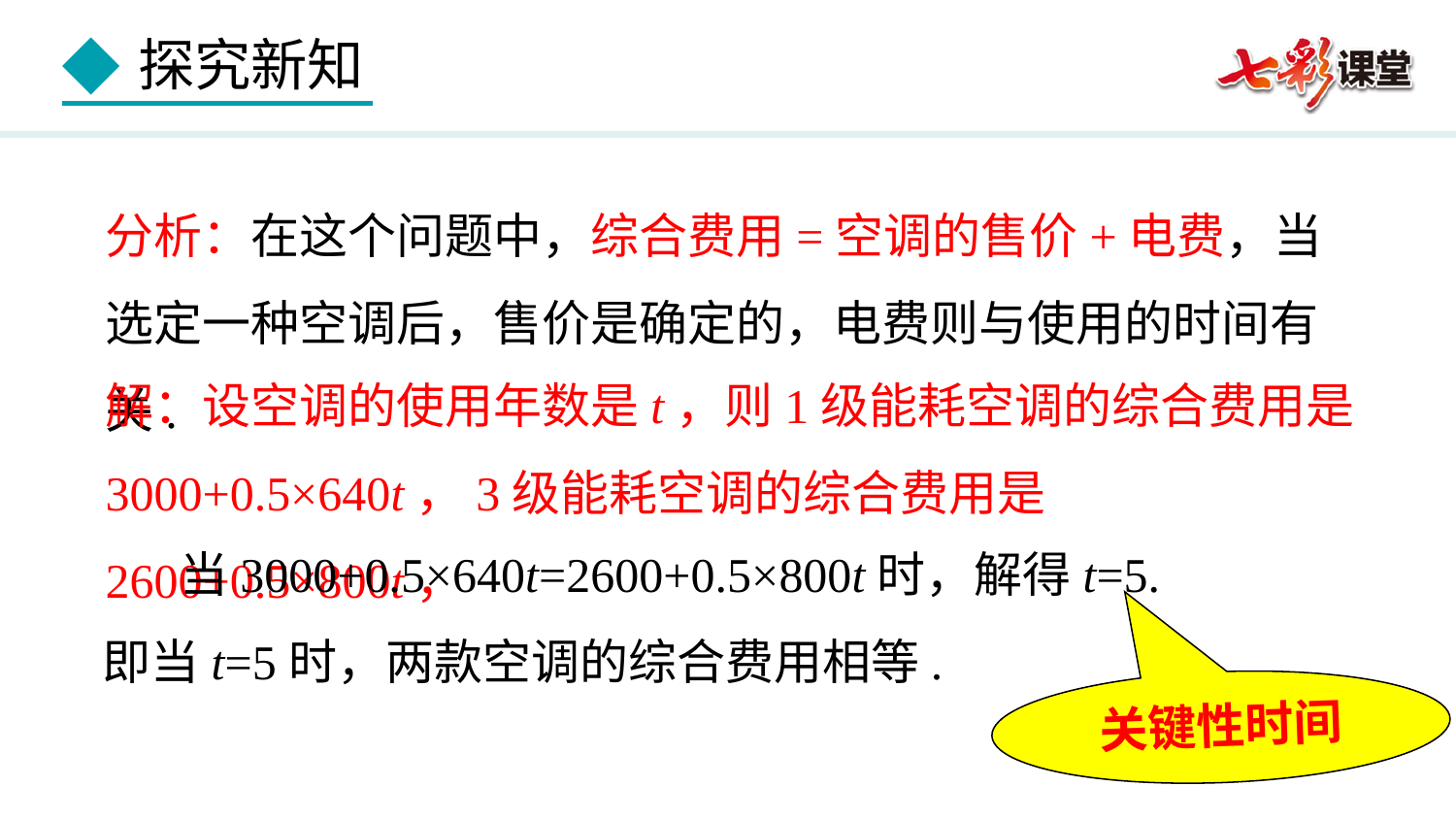

分析：在这个问题中，综合费用=空调的售价+电费，当选定一种空调后，售价是确定的，电费则与使用的时间有关.
解：设空调的使用年数是t，则1级能耗空调的综合费用是3000+0.5×640t，3级能耗空调的综合费用是2600+0.5×800t，
      当3000+0.5×640t=2600+0.5×800t时，解得t=5.
即当t=5时，两款空调的综合费用相等.
关键性时间